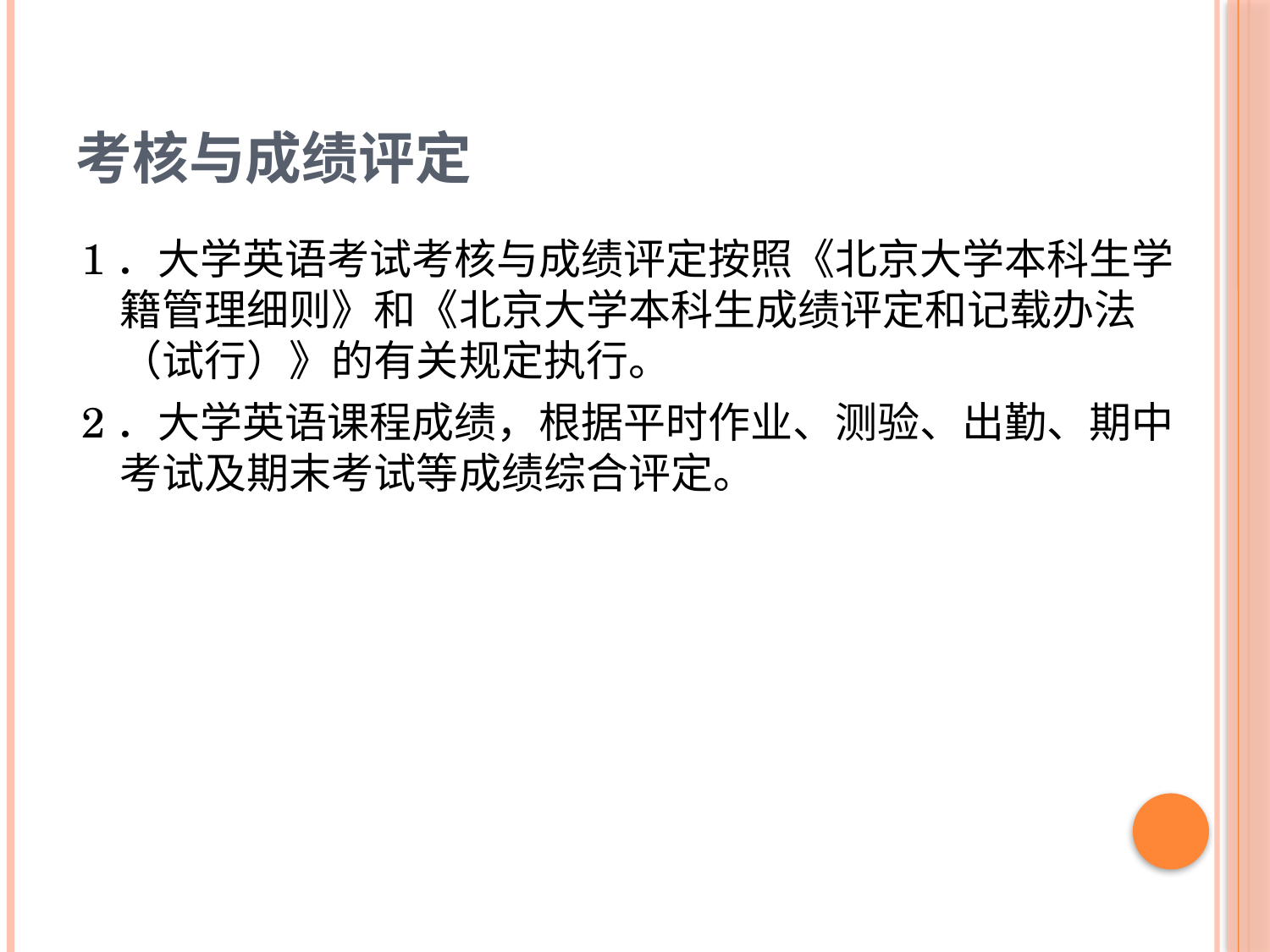

# 考核与成绩评定
1．大学英语考试考核与成绩评定按照《北京大学本科生学籍管理细则》和《北京大学本科生成绩评定和记载办法（试行）》的有关规定执行。
2．大学英语课程成绩，根据平时作业、测验、出勤、期中考试及期末考试等成绩综合评定。